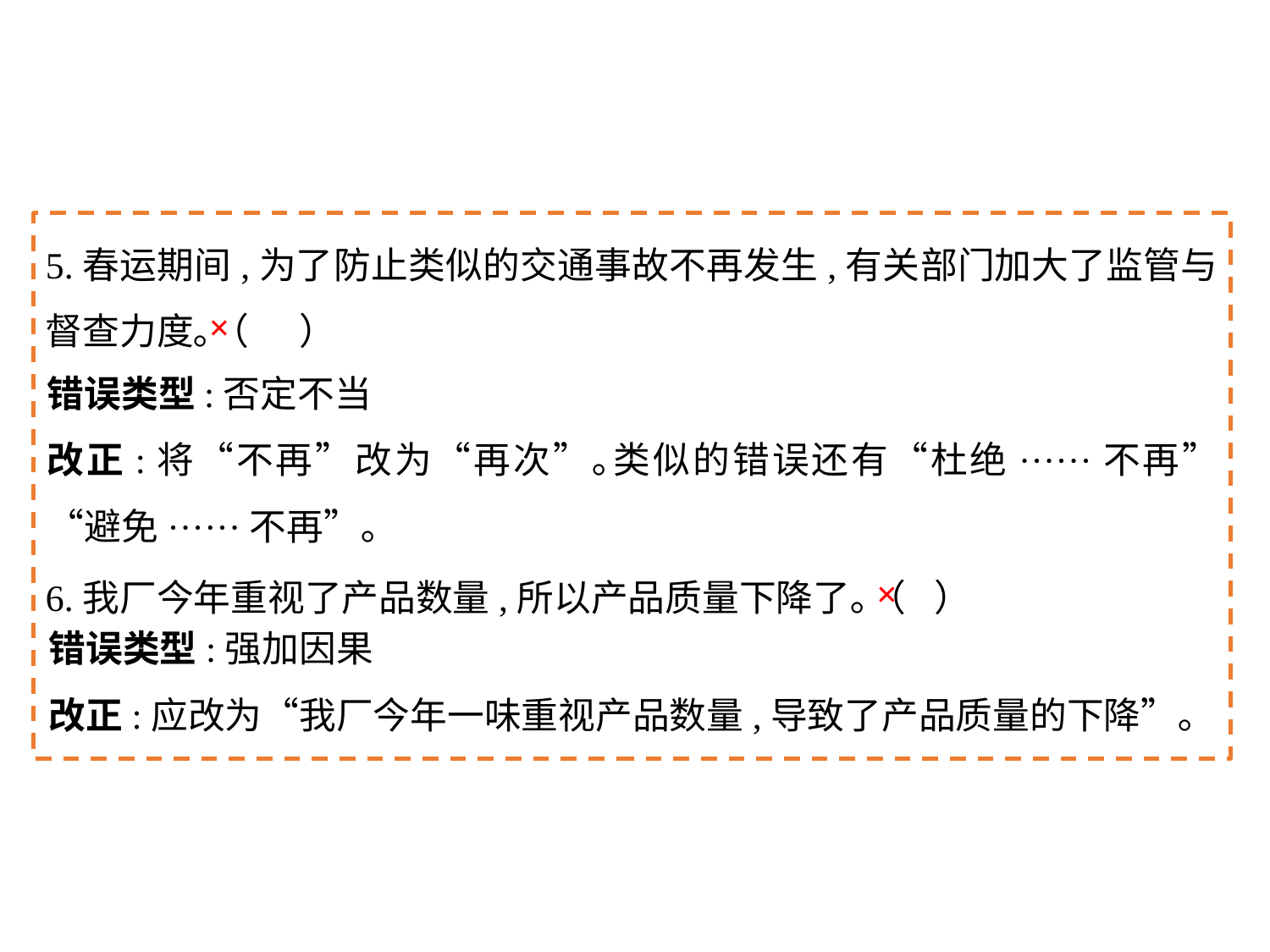

5.春运期间,为了防止类似的交通事故不再发生,有关部门加大了监管与督查力度｡（	）

6.我厂今年重视了产品数量,所以产品质量下降了｡（	）

×
错误类型:否定不当
改正:将“不再”改为“再次”｡类似的错误还有“杜绝······不再”“避免······不再”｡
×
错误类型:强加因果
改正:应改为“我厂今年一味重视产品数量,导致了产品质量的下降”｡